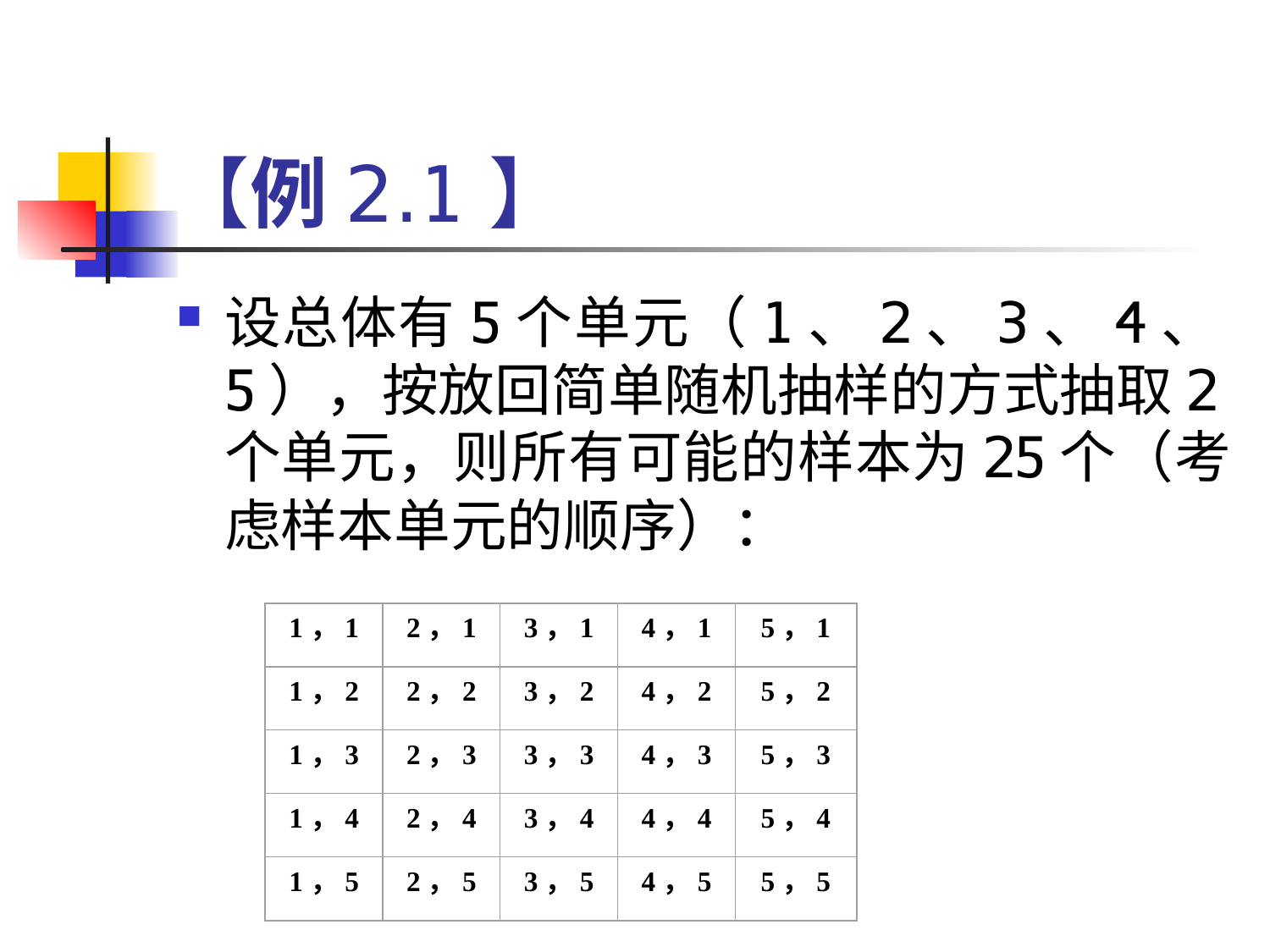

# 【例2.1】
设总体有5个单元（1、2、3、4、5），按放回简单随机抽样的方式抽取2个单元，则所有可能的样本为25个（考虑样本单元的顺序）：

1，1

2，1

3，1

4，1

5，1

1，2

2，2

3，2

4，2

5，2

1，3

2，3

3，3

4，3

5，3

1，4

2，4

3，4

4，4

5，4

1，5

2，5

3，5

4，5

5，5